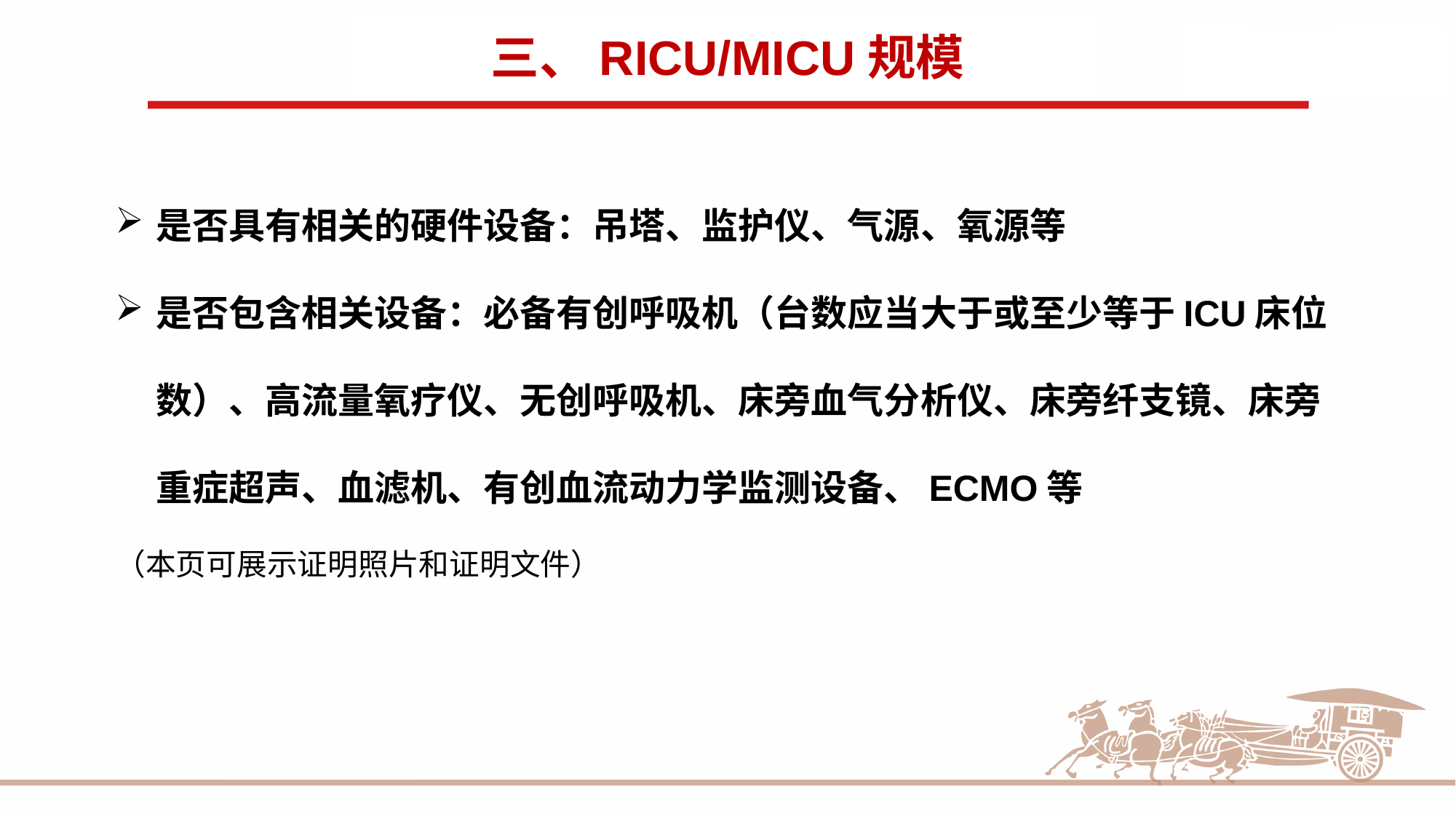

三、RICU/MICU规模
是否具有相关的硬件设备：吊塔、监护仪、气源、氧源等
是否包含相关设备：必备有创呼吸机（台数应当大于或至少等于ICU床位数）、高流量氧疗仪、无创呼吸机、床旁血气分析仪、床旁纤支镜、床旁重症超声、血滤机、有创血流动力学监测设备、ECMO等
（本页可展示证明照片和证明文件）